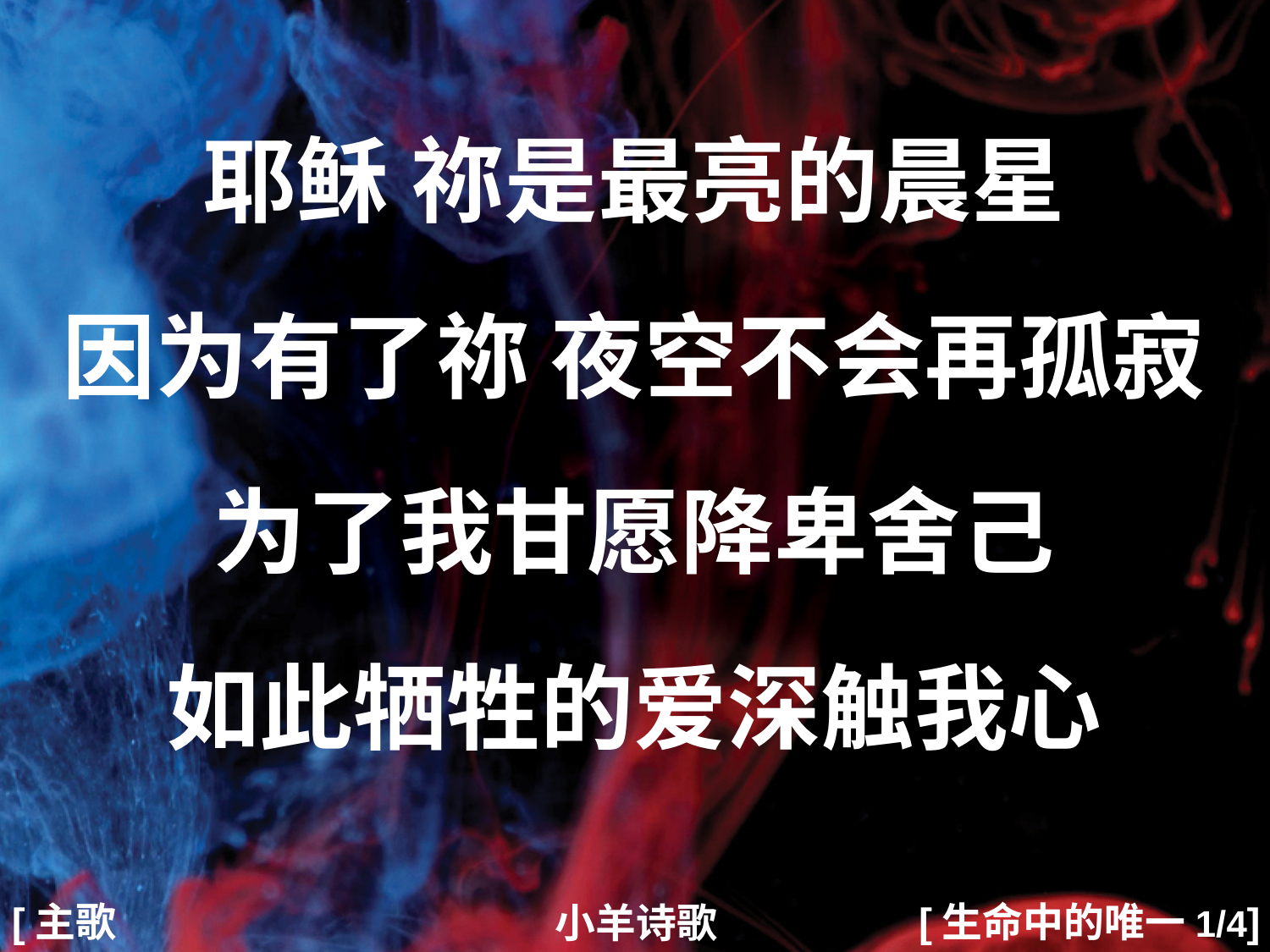

耶稣 祢是最亮的晨星

因为有了祢 夜空不会再孤寂

为了我甘愿降卑舍己

如此牺牲的爱深触我心

#

[主歌1]
[生命中的唯一1/4]
小羊诗歌